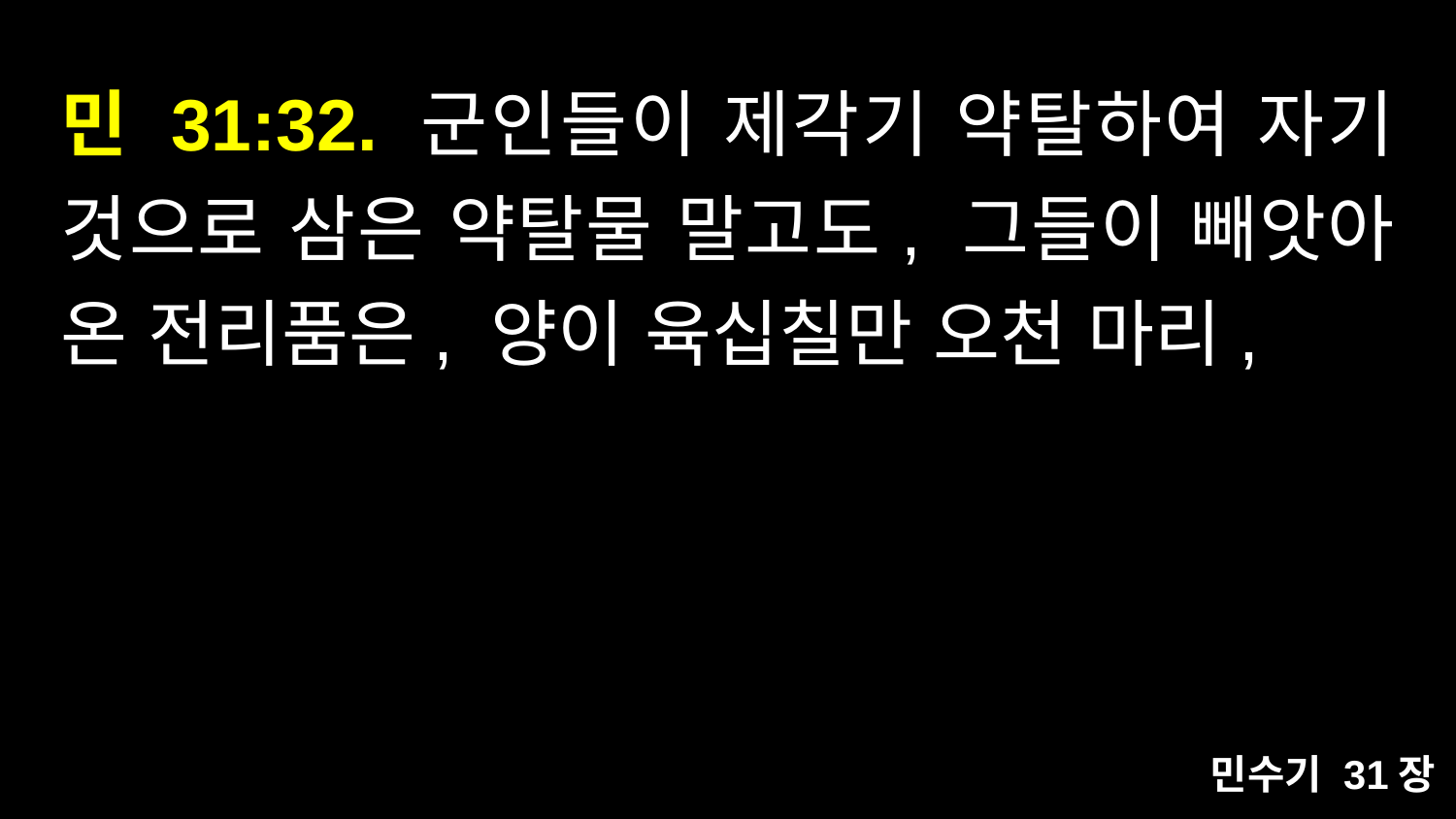

# 민 31:32. 군인들이 제각기 약탈하여 자기 것으로 삼은 약탈물 말고도, 그들이 빼앗아 온 전리품은, 양이 육십칠만 오천 마리,
민수기 31장